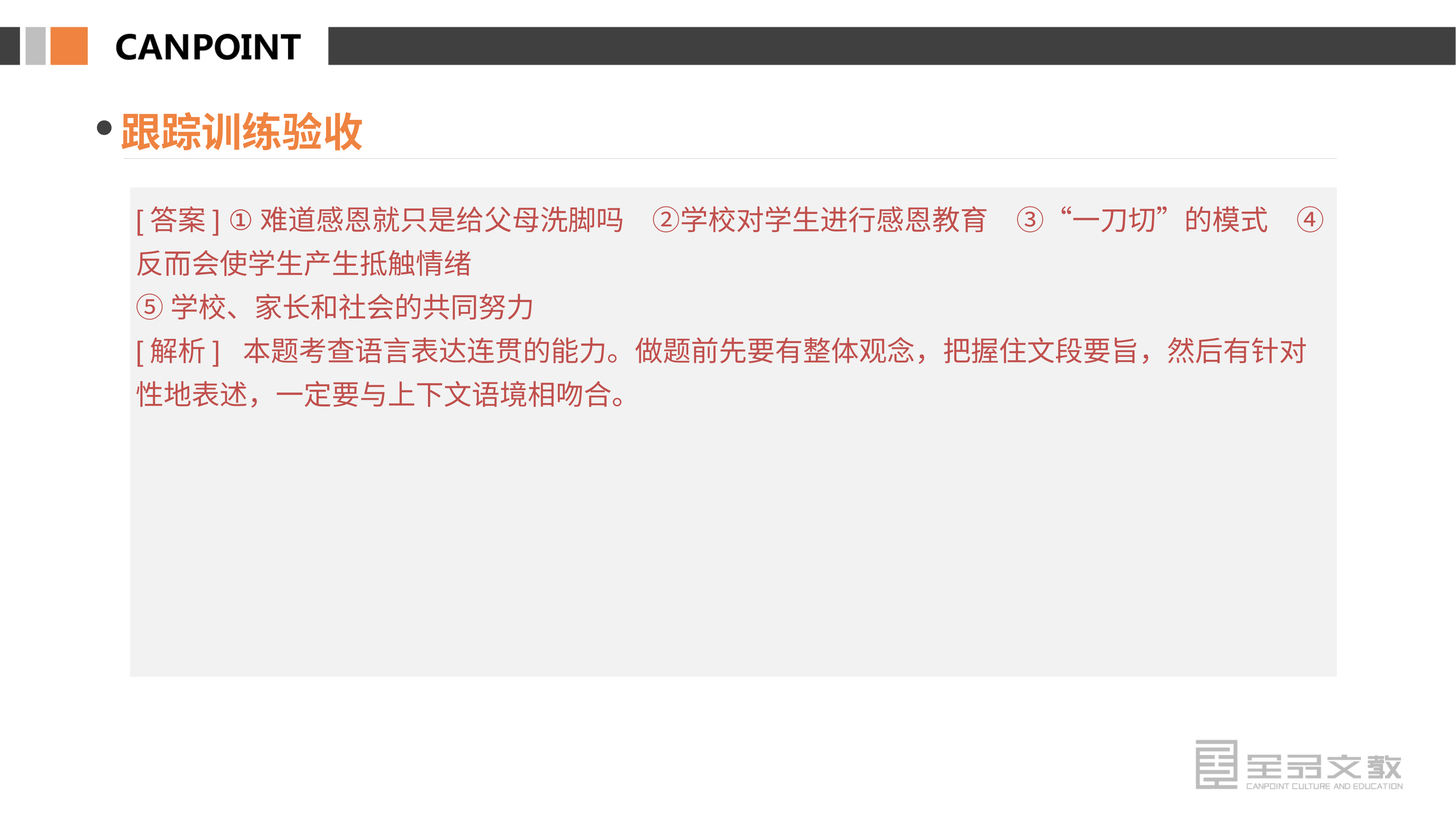

跟踪训练验收

[答案] ①难道感恩就只是给父母洗脚吗　②学校对学生进行感恩教育　③“一刀切”的模式　④反而会使学生产生抵触情绪
⑤学校、家长和社会的共同努力
[解析]  本题考查语言表达连贯的能力。做题前先要有整体观念，把握住文段要旨，然后有针对性地表述，一定要与上下文语境相吻合。